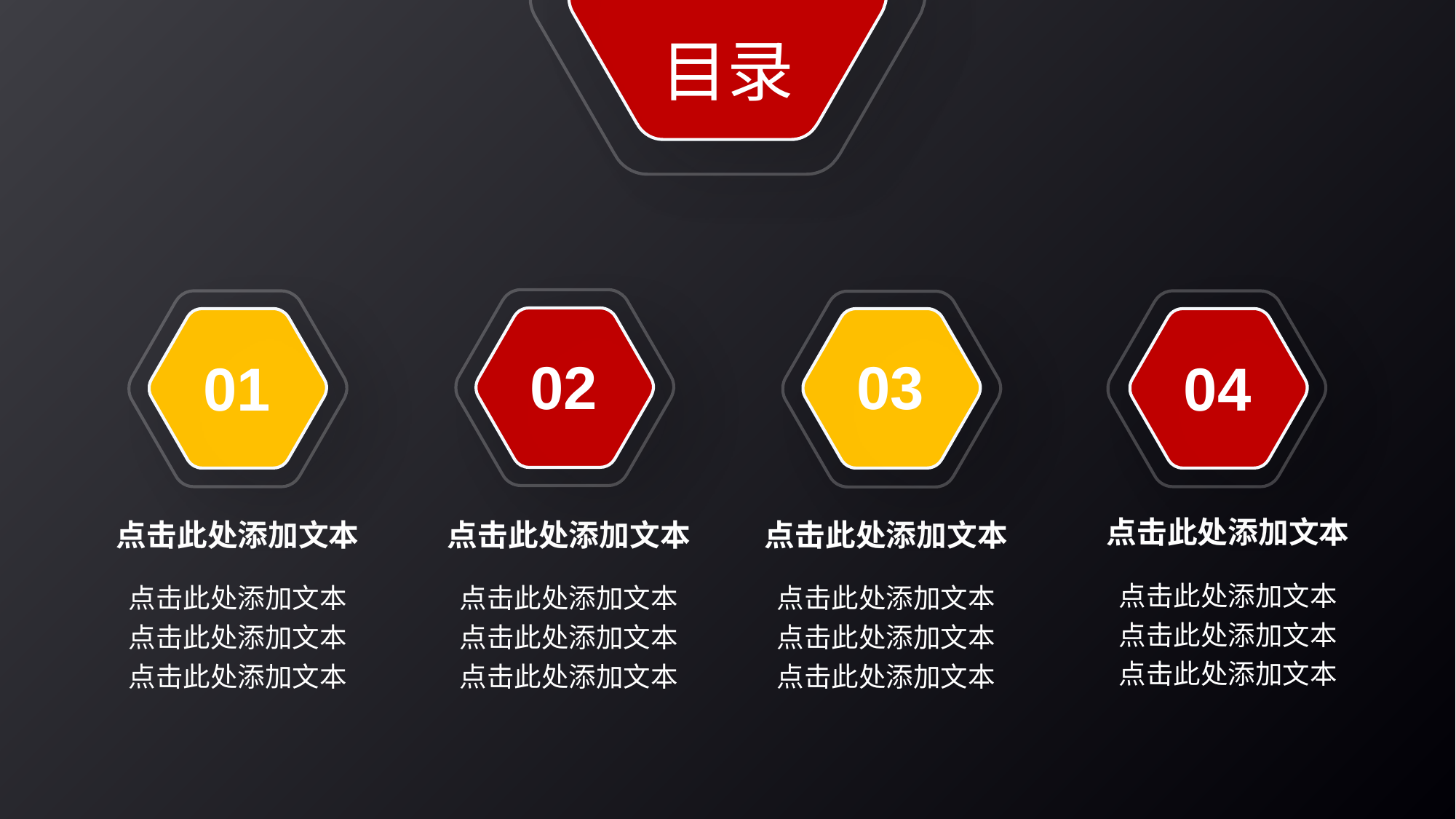

目录

02

01

03

04
点击此处添加文本
点击此处添加文本
点击此处添加文本
点击此处添加文本
点击此处添加文本
点击此处添加文本
点击此处添加文本
点击此处添加文本
点击此处添加文本
点击此处添加文本
点击此处添加文本
点击此处添加文本
点击此处添加文本
点击此处添加文本
点击此处添加文本
点击此处添加文本